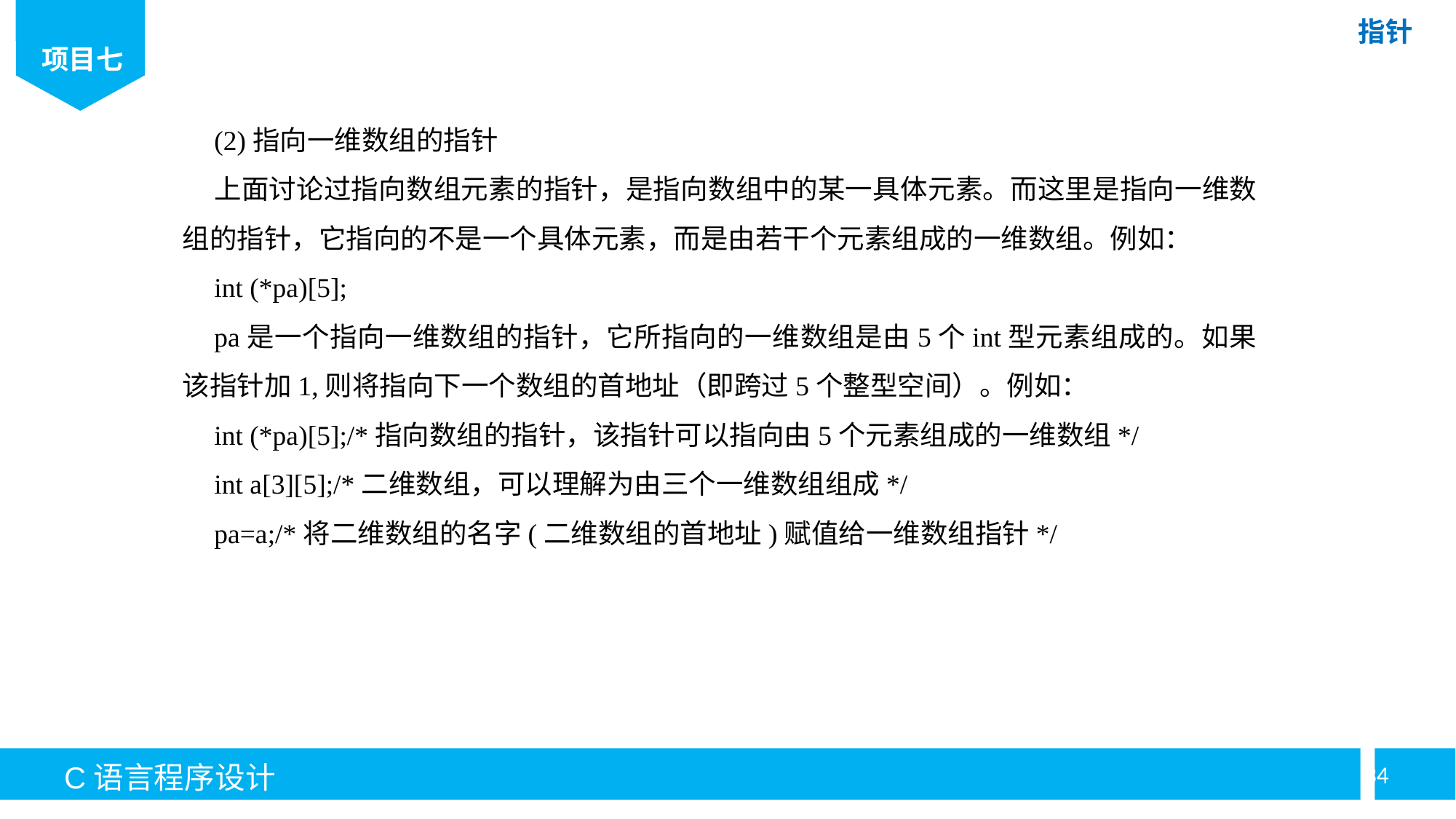

(2)指向一维数组的指针
上面讨论过指向数组元素的指针，是指向数组中的某一具体元素。而这里是指向一维数组的指针，它指向的不是一个具体元素，而是由若干个元素组成的一维数组。例如：
int (*pa)[5];
pa是一个指向一维数组的指针，它所指向的一维数组是由5个int型元素组成的。如果该指针加1,则将指向下一个数组的首地址（即跨过5个整型空间）。例如：
int (*pa)[5];/*指向数组的指针，该指针可以指向由5个元素组成的一维数组*/
int a[3][5];/*二维数组，可以理解为由三个一维数组组成*/
pa=a;/*将二维数组的名字(二维数组的首地址)赋值给一维数组指针*/